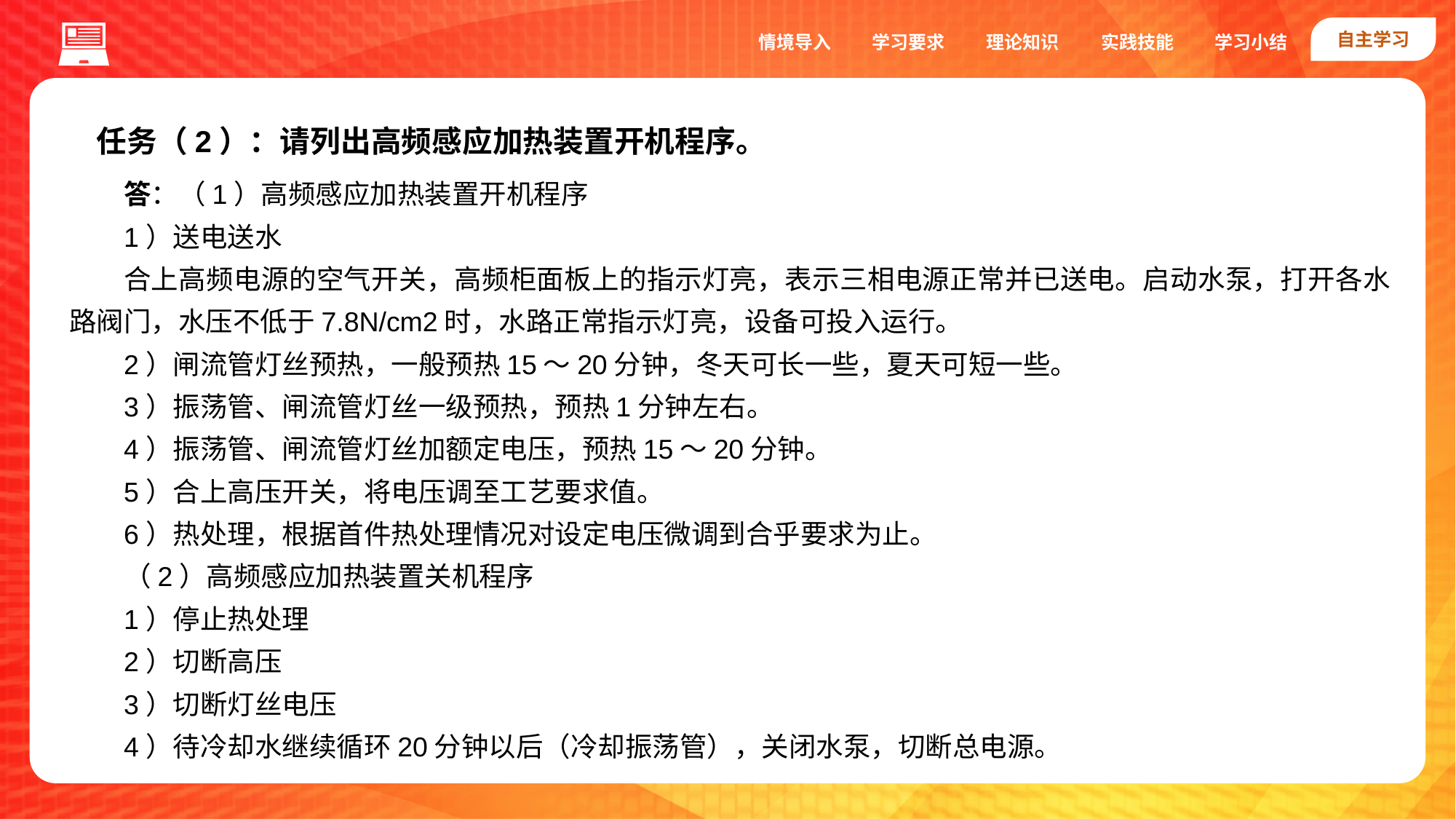

自主学习
实践技能
情境导入
学习要求
理论知识
学习小结

任务（2）：请列出高频感应加热装置开机程序。
答：（1）高频感应加热装置开机程序
1）送电送水
合上高频电源的空气开关，高频柜面板上的指示灯亮，表示三相电源正常并已送电。启动水泵，打开各水路阀门，水压不低于7.8N/cm2时，水路正常指示灯亮，设备可投入运行。
2）闸流管灯丝预热，一般预热15～20分钟，冬天可长一些，夏天可短一些。
3）振荡管、闸流管灯丝一级预热，预热1分钟左右。
4）振荡管、闸流管灯丝加额定电压，预热15～20分钟。
5）合上高压开关，将电压调至工艺要求值。
6）热处理，根据首件热处理情况对设定电压微调到合乎要求为止。
（2）高频感应加热装置关机程序
1）停止热处理
2）切断高压
3）切断灯丝电压
4）待冷却水继续循环20分钟以后（冷却振荡管），关闭水泵，切断总电源。